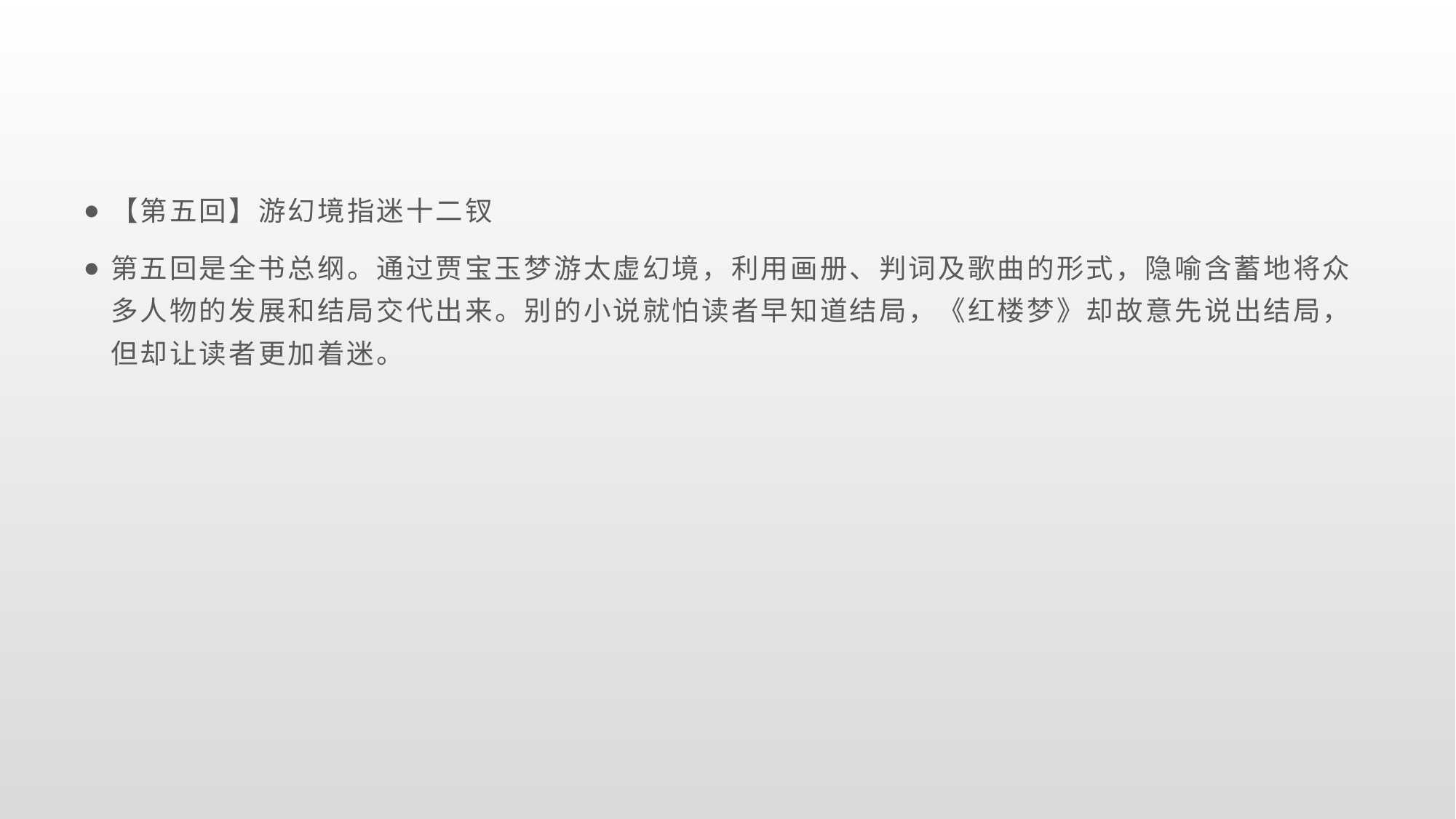

#
【第五回】游幻境指迷十二钗
第五回是全书总纲。通过贾宝玉梦游太虚幻境，利用画册、判词及歌曲的形式，隐喻含蓄地将众多人物的发展和结局交代出来。别的小说就怕读者早知道结局，《红楼梦》却故意先说出结局，但却让读者更加着迷。